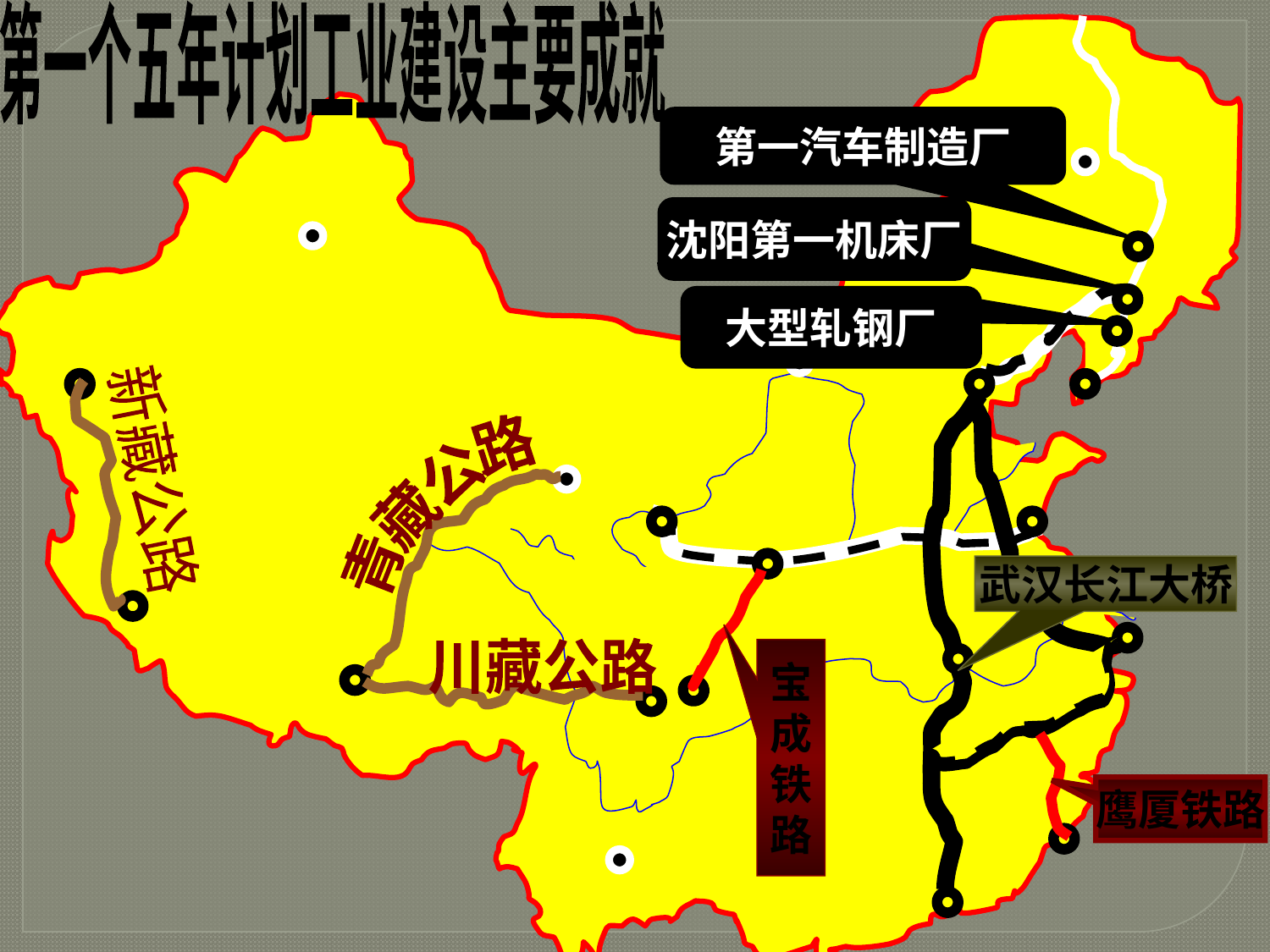

第一个五年计划工业建设主要成就

第一汽车制造厂
沈阳第一机床厂
大型轧钢厂

新藏公路

青藏公路
武汉长江大桥

川藏公路
宝
成
铁
路

鹰厦铁路